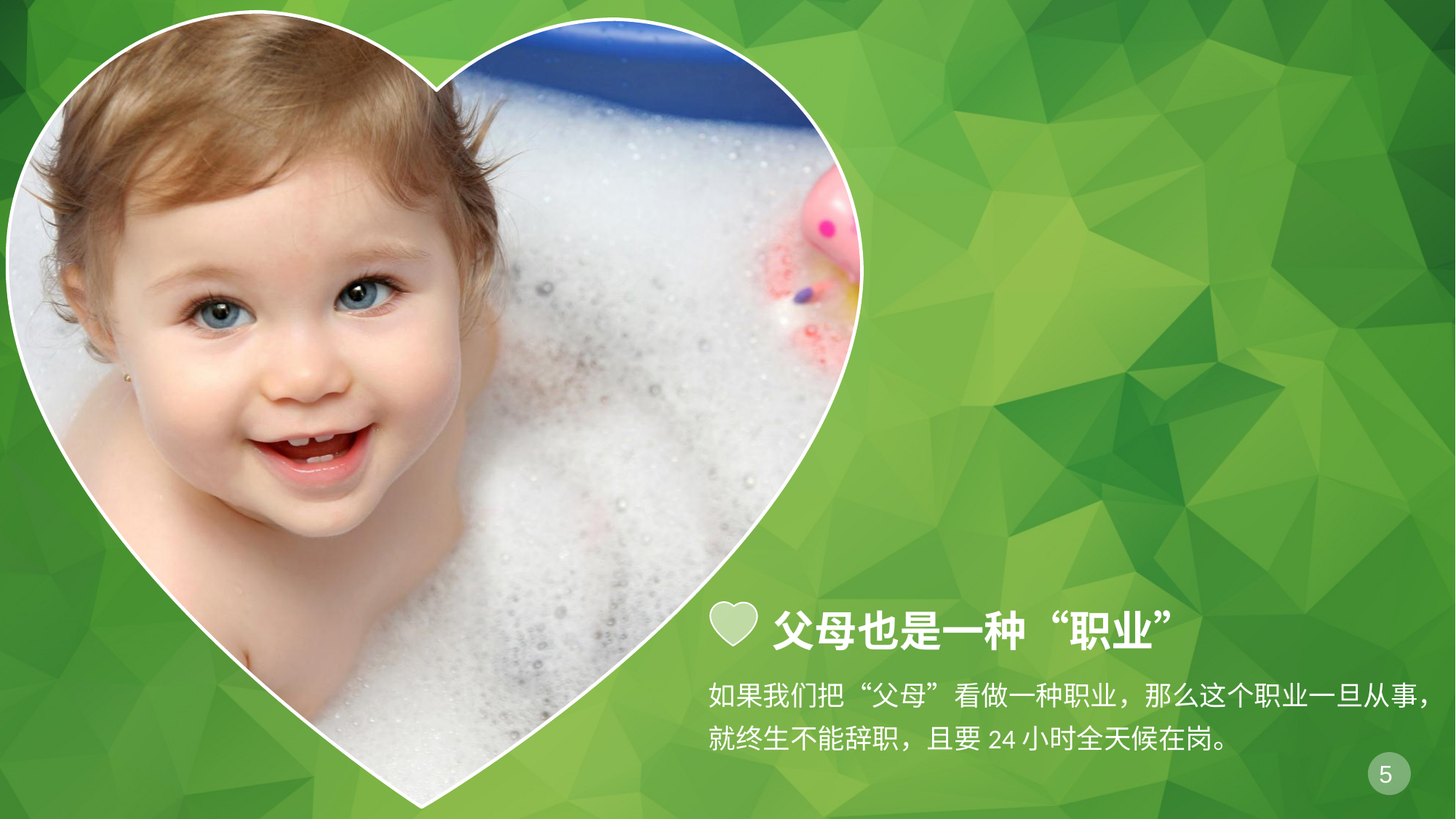

父母也是一种“职业”

如果我们把“父母”看做一种职业，那么这个职业一旦从事，就终生不能辞职，且要24小时全天候在岗。